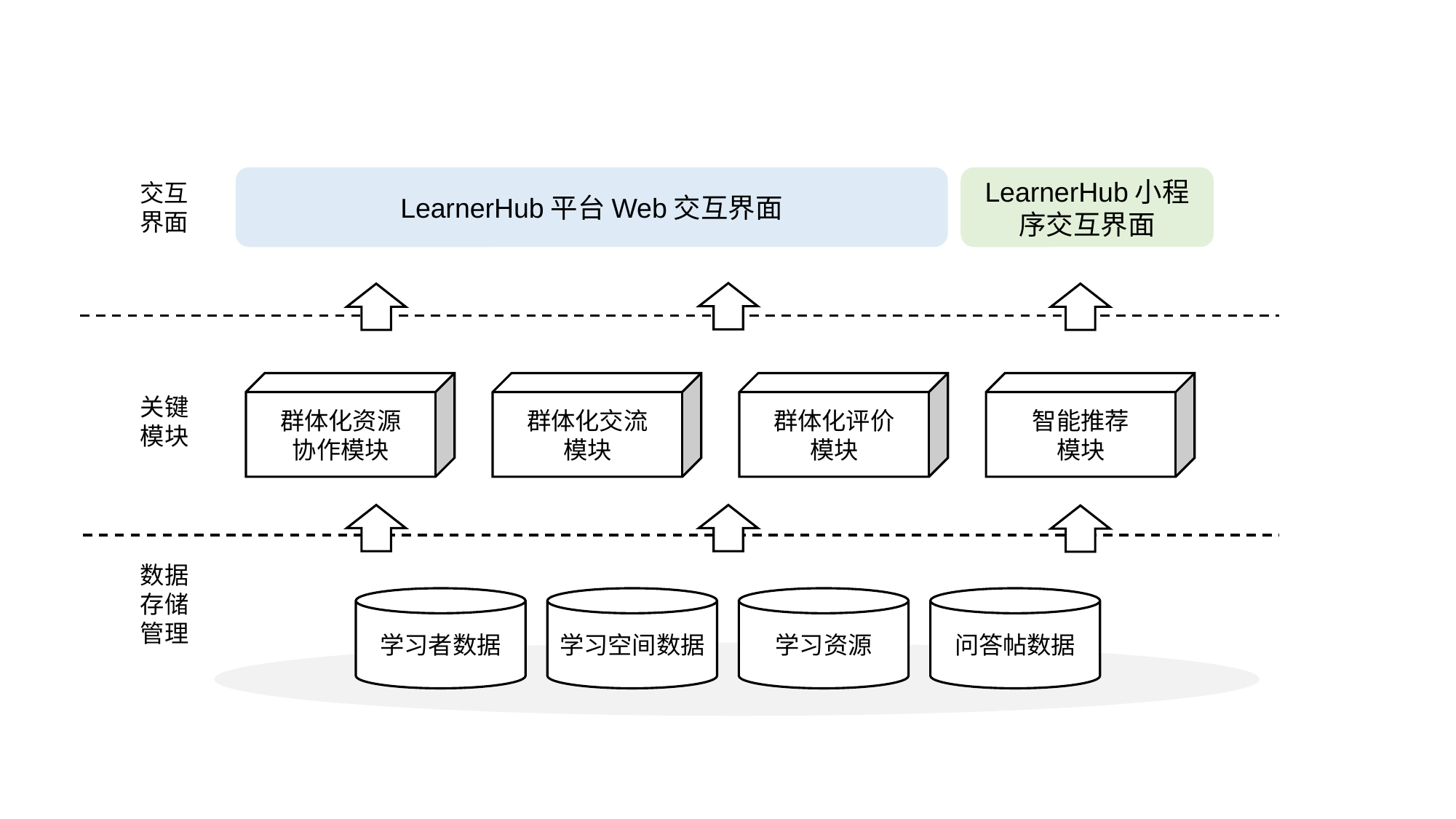

LearnerHub平台Web交互界面
LearnerHub小程序交互界面
交互界面

智能推荐
模块
群体化评价
模块
群体化交流
模块
群体化资源
协作模块
关键模块

数据存储管理
学习者数据
学习空间数据
学习资源
问答帖数据